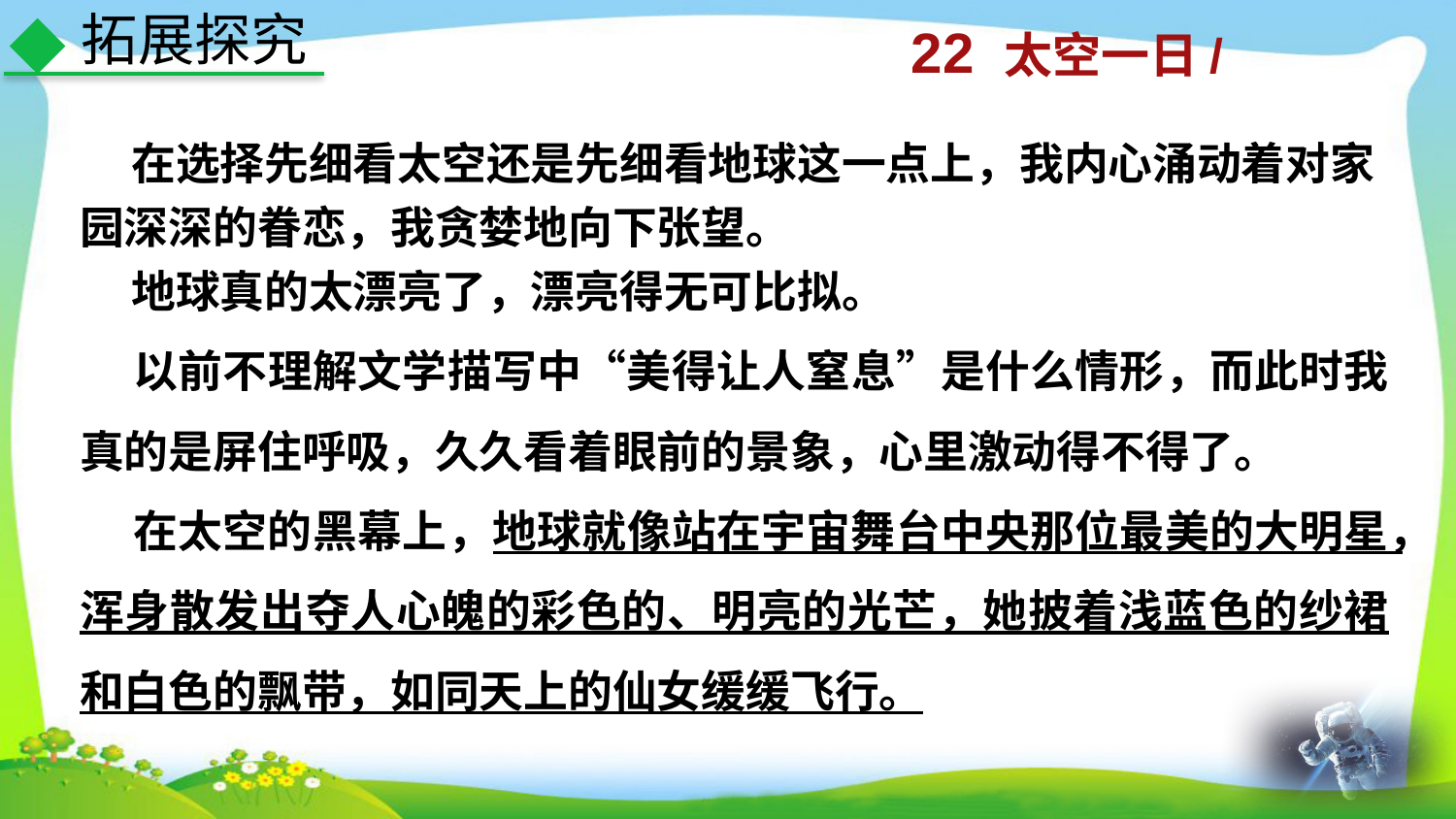

拓展探究

    在选择先细看太空还是先细看地球这一点上，我内心涌动着对家园深深的眷恋，我贪婪地向下张望。
    地球真的太漂亮了，漂亮得无可比拟。
    以前不理解文学描写中“美得让人窒息”是什么情形，而此时我真的是屏住呼吸，久久看着眼前的景象，心里激动得不得了。
    在太空的黑幕上，地球就像站在宇宙舞台中央那位最美的大明星，浑身散发出夺人心魄的彩色的、明亮的光芒，她披着浅蓝色的纱裙和白色的飘带，如同天上的仙女缓缓飞行。